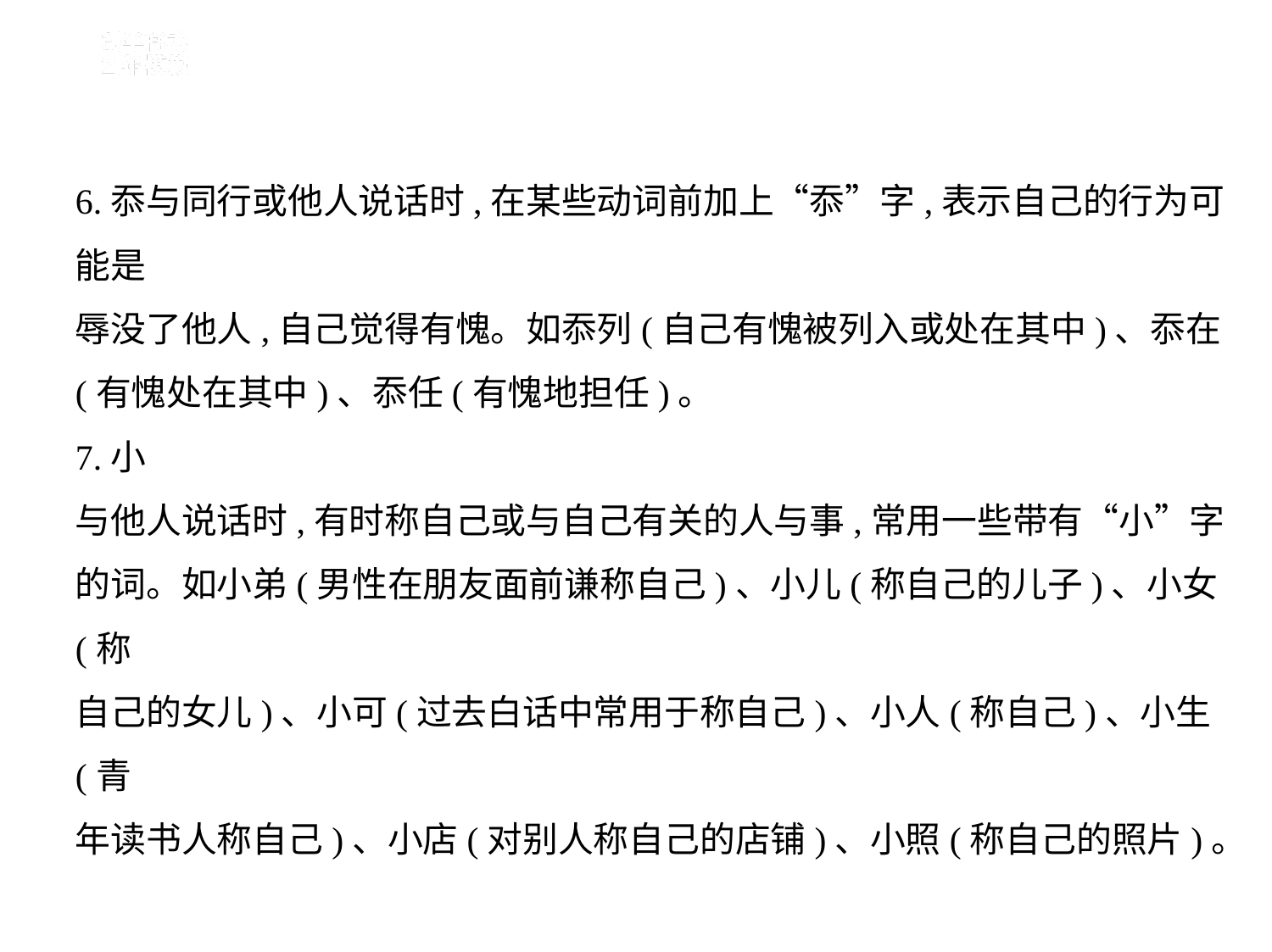

6.忝与同行或他人说话时,在某些动词前加上“忝”字,表示自己的行为可能是
辱没了他人,自己觉得有愧。如忝列(自己有愧被列入或处在其中)、忝在
(有愧处在其中)、忝任(有愧地担任)。
7.小
与他人说话时,有时称自己或与自己有关的人与事,常用一些带有“小”字
的词。如小弟(男性在朋友面前谦称自己)、小儿(称自己的儿子)、小女(称
自己的女儿)、小可(过去白话中常用于称自己)、小人(称自己)、小生(青
年读书人称自己)、小店(对别人称自己的店铺)、小照(称自己的照片)。